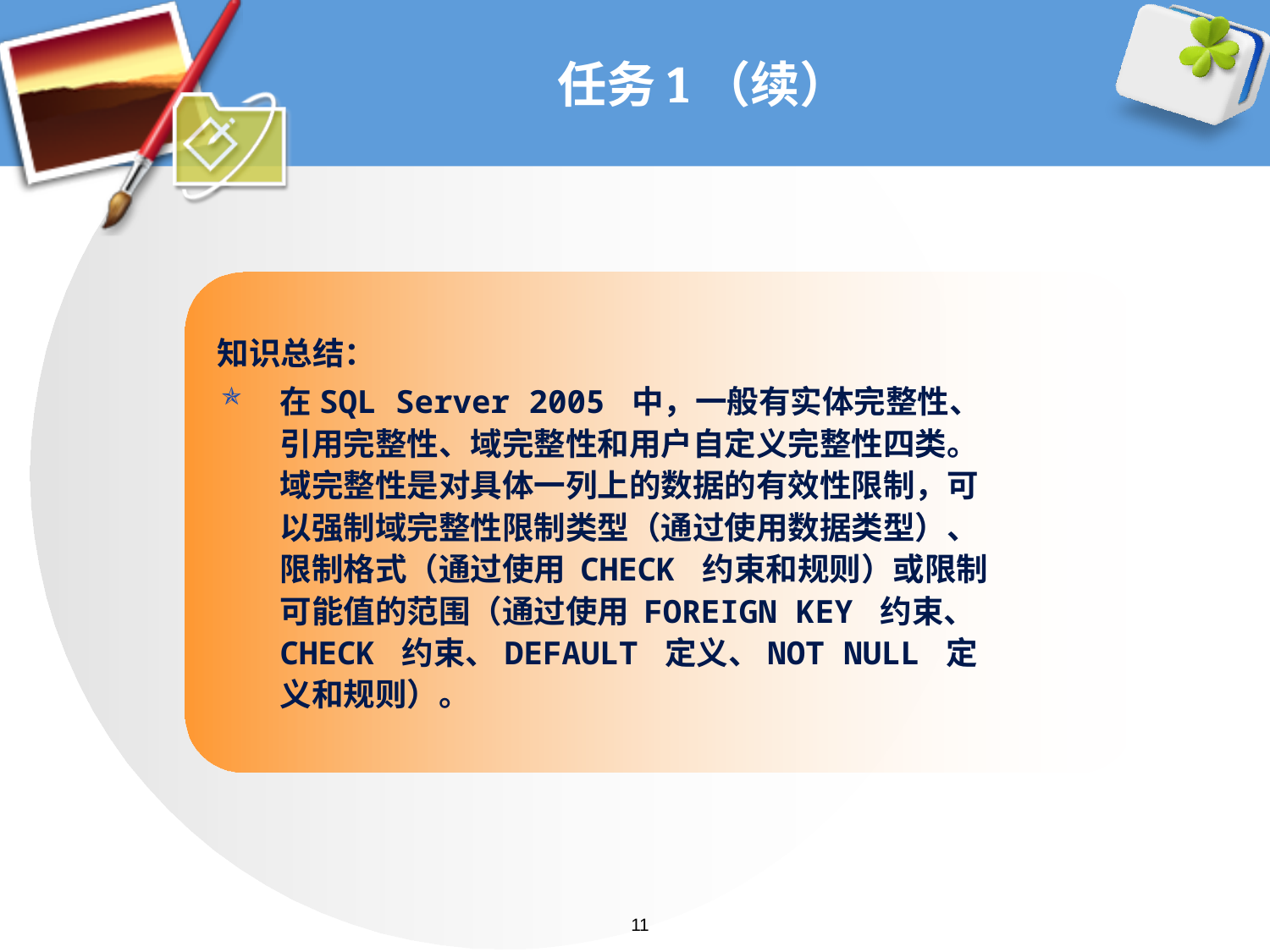

# 任务1（续）

知识总结：
在SQL Server 2005 中，一般有实体完整性、引用完整性、域完整性和用户自定义完整性四类。域完整性是对具体一列上的数据的有效性限制，可以强制域完整性限制类型（通过使用数据类型）、限制格式（通过使用 CHECK 约束和规则）或限制可能值的范围（通过使用 FOREIGN KEY 约束、CHECK 约束、DEFAULT 定义、NOT NULL 定义和规则）。
11